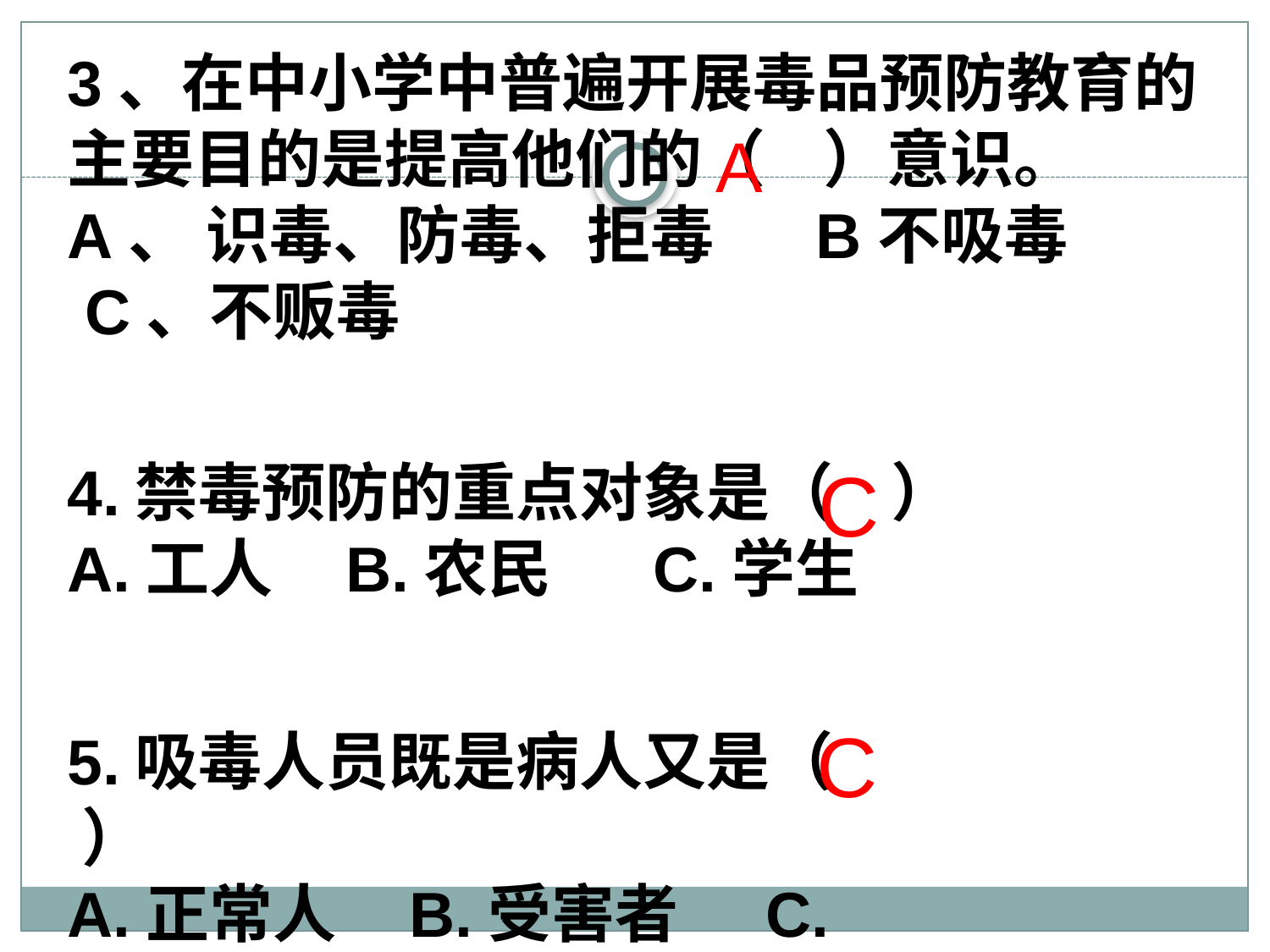

3、在中小学中普遍开展毒品预防教育的主要目的是提高他们的（    ）意识。
A、 识毒、防毒、拒毒      B不吸毒
 C、不贩毒
A
4.禁毒预防的重点对象是（    ）
A.工人    B.农民      C.学生
C
C
5.吸毒人员既是病人又是（    ）
A.正常人    B.受害者     C.罪犯